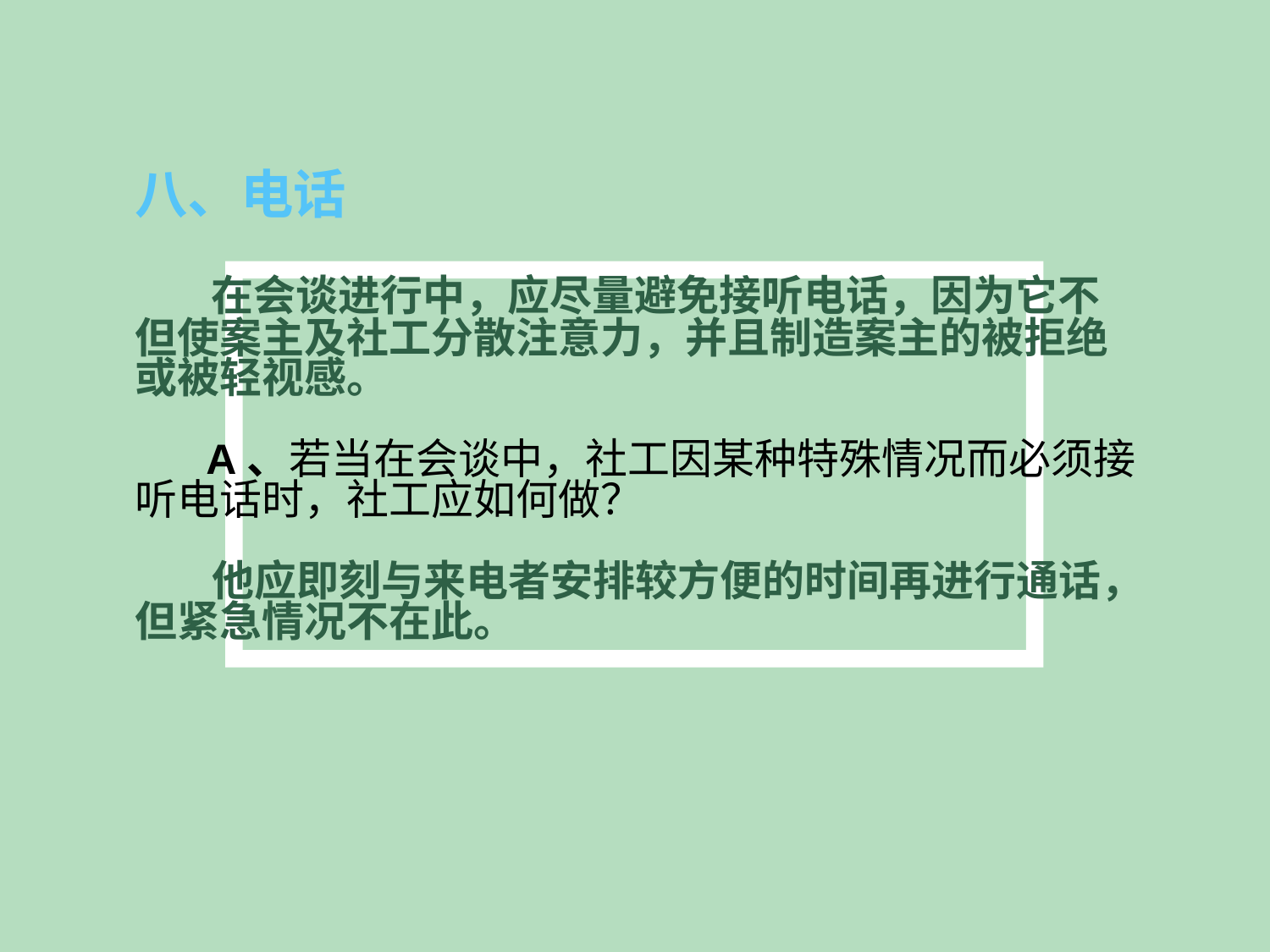

八、电话

      在会谈进行中，应尽量避免接听电话，因为它不但使案主及社工分散注意力，并且制造案主的被拒绝或被轻视感。

      A、若当在会谈中，社工因某种特殊情况而必须接听电话时，社工应如何做？

       他应即刻与来电者安排较方便的时间再进行通话，但紧急情况不在此。